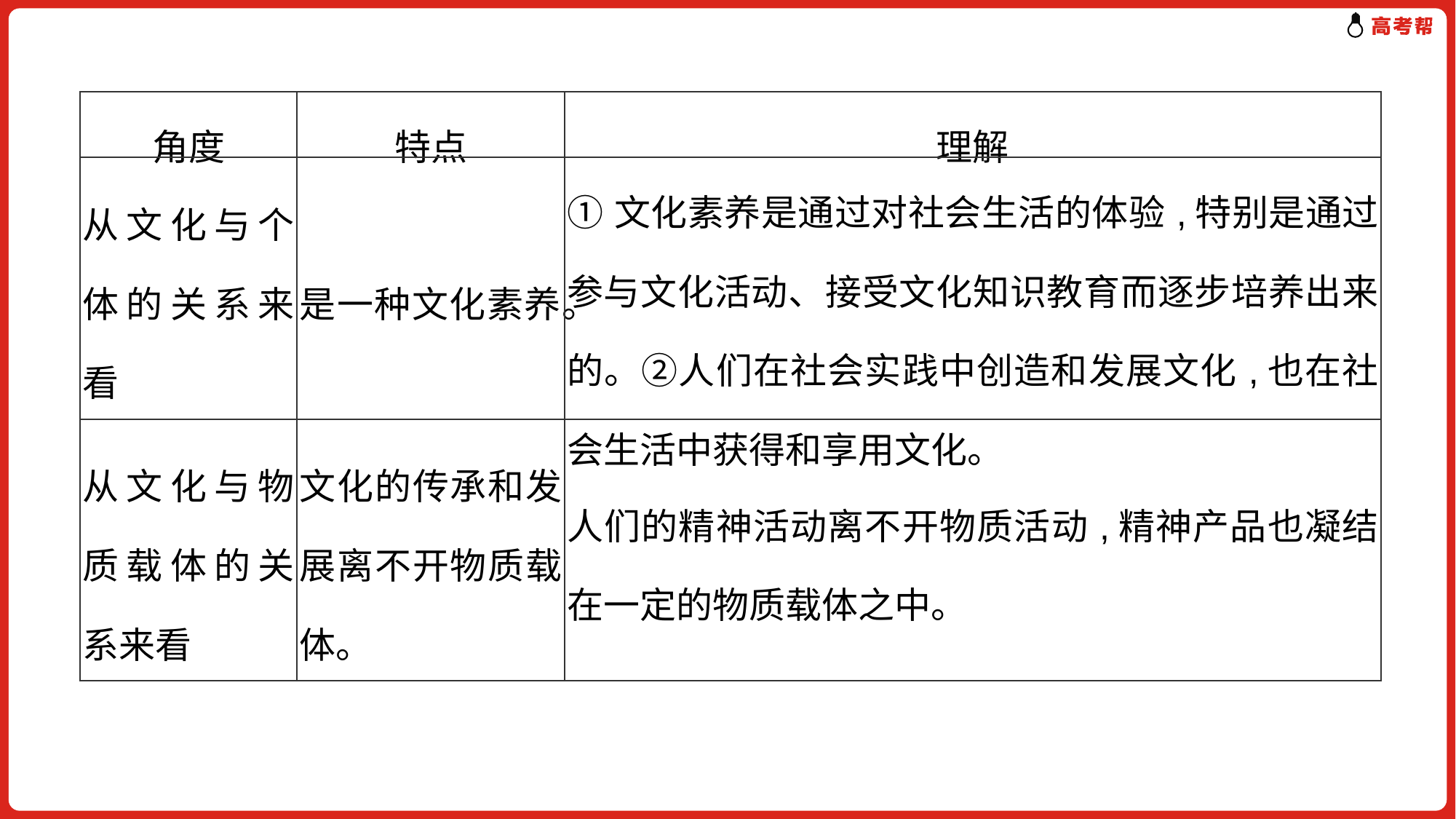

| 角度 | 特点 | 理解 |
| --- | --- | --- |
| 从文化与个体的关系来看 | 是一种文化素养。 | ①文化素养是通过对社会生活的体验,特别是通过参与文化活动、接受文化知识教育而逐步培养出来的。②人们在社会实践中创造和发展文化,也在社会生活中获得和享用文化。 |
| 从文化与物质载体的关系来看 | 文化的传承和发展离不开物质载体。 | 人们的精神活动离不开物质活动,精神产品也凝结在一定的物质载体之中。 |